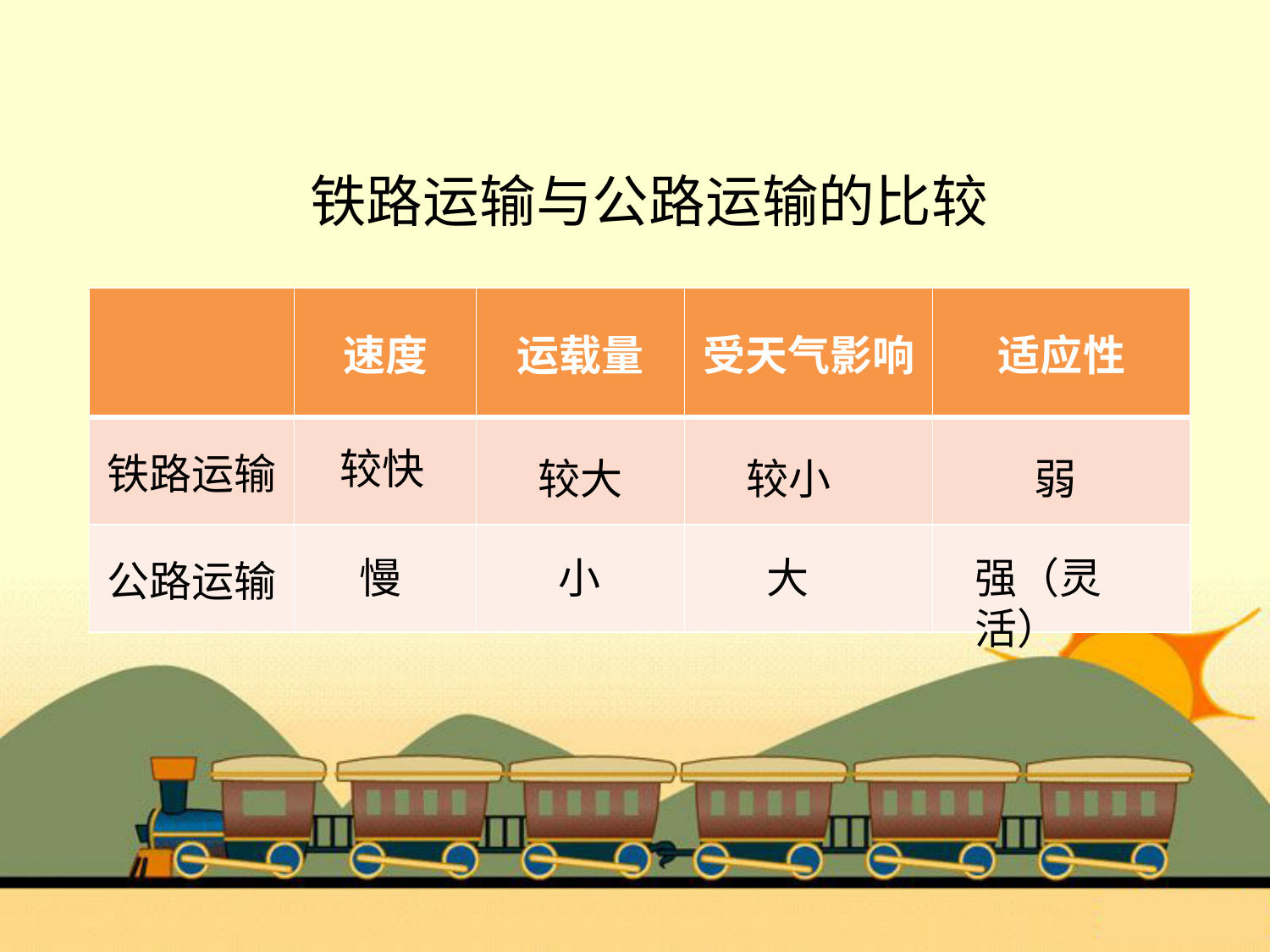

铁路运输与公路运输的比较
|  | 速度 | 运载量 | 受天气影响 | 适应性 |
| --- | --- | --- | --- | --- |
| 铁路运输 |  |  |  |  |
| 公路运输 |  |  |  |  |
较快
较大
较小
弱
慢
小
大
强（灵活）